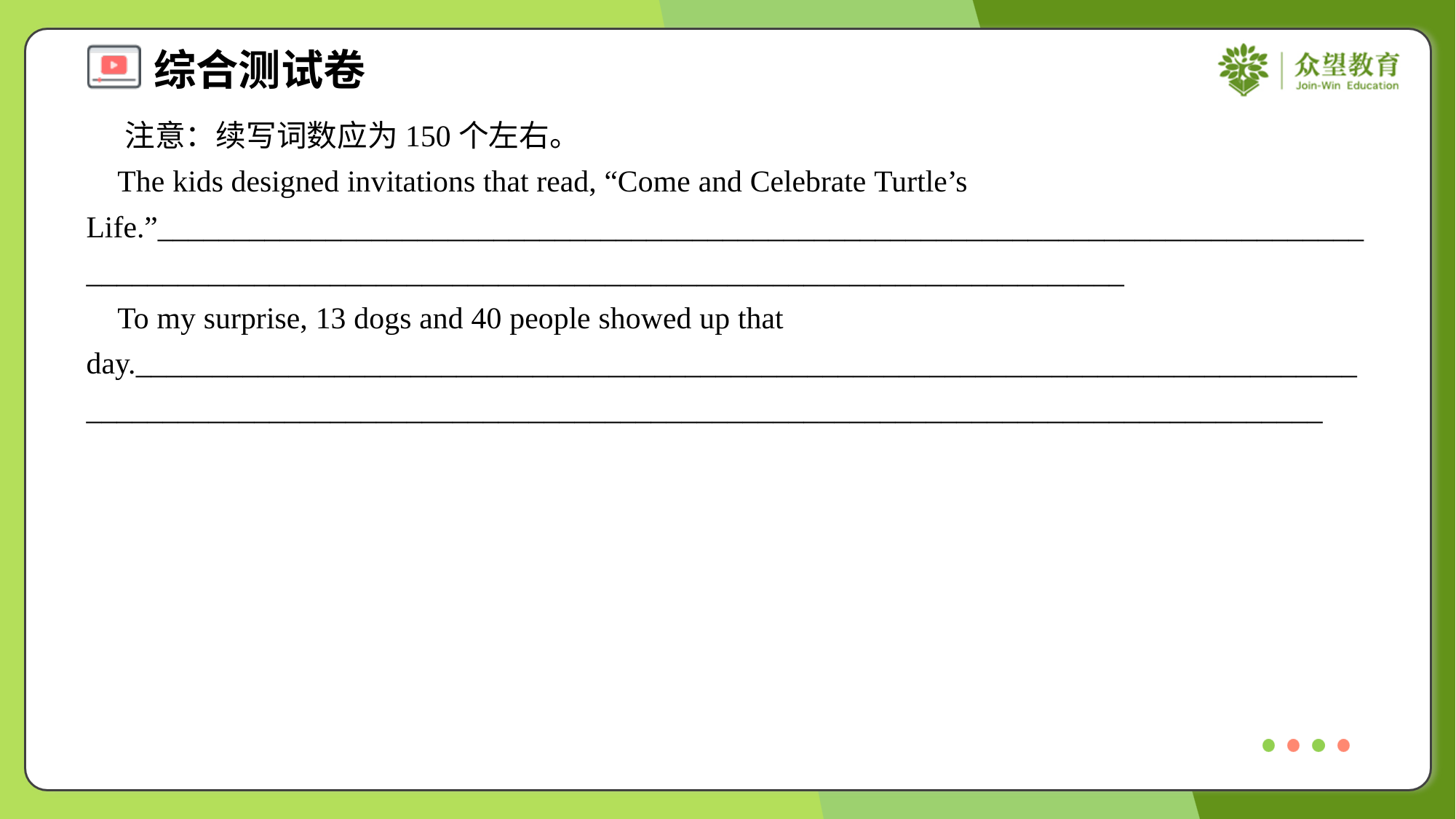

注意：续写词数应为150个左右。
    The kids designed invitations that read, “Come and Celebrate Turtle’s Life.”___________________________________________________________________________________________________________________________________________________
    To my surprise, 13 dogs and 40 people showed up that day._________________________________________________________________________________________________________________________________________________________________